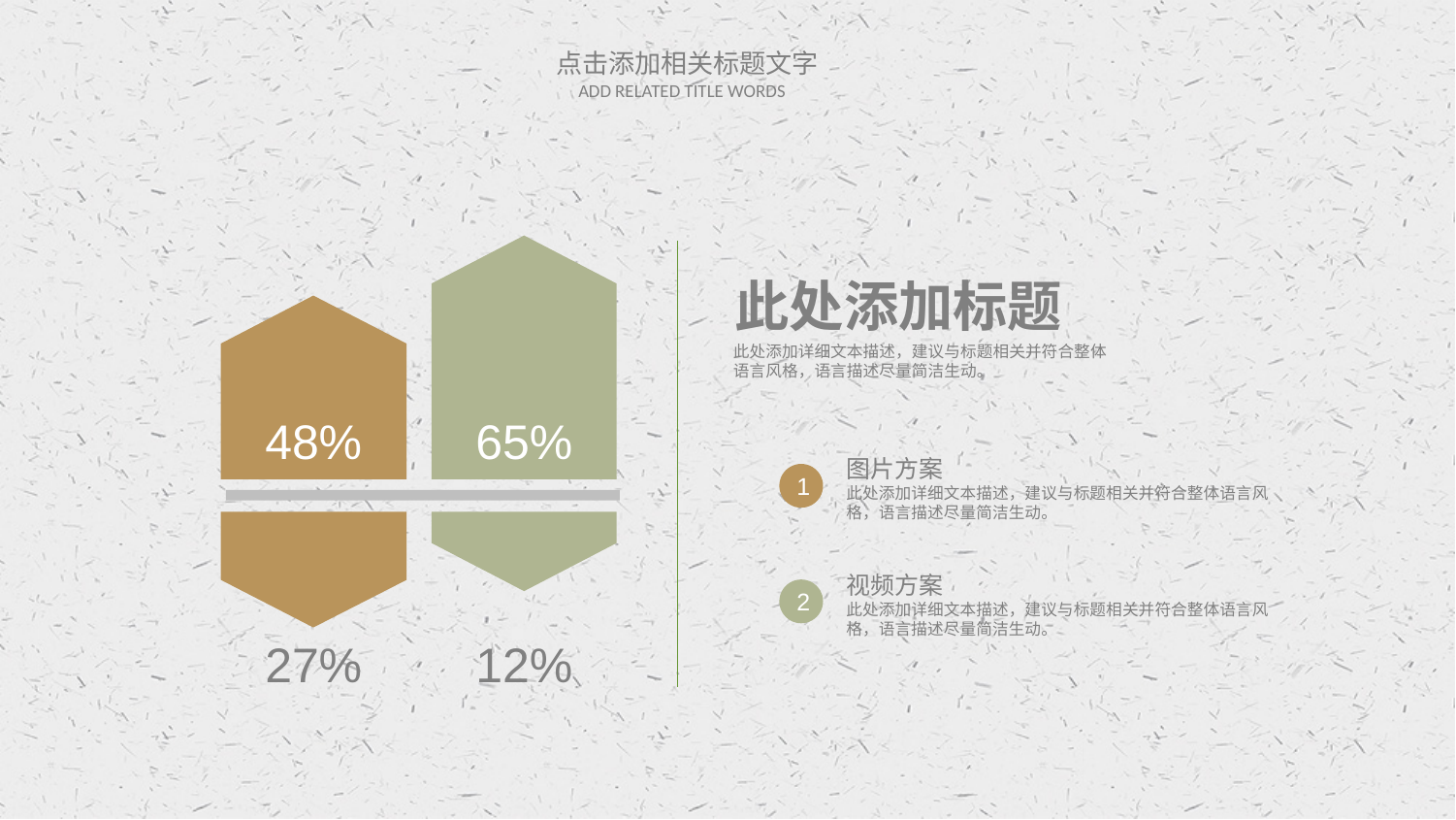

48%
65%

12%
27%
此处添加标题
此处添加详细文本描述，建议与标题相关并符合整体语言风格，语言描述尽量简洁生动。
图片方案
此处添加详细文本描述，建议与标题相关并符合整体语言风格，语言描述尽量简洁生动。
1
视频方案
此处添加详细文本描述，建议与标题相关并符合整体语言风格，语言描述尽量简洁生动。
2